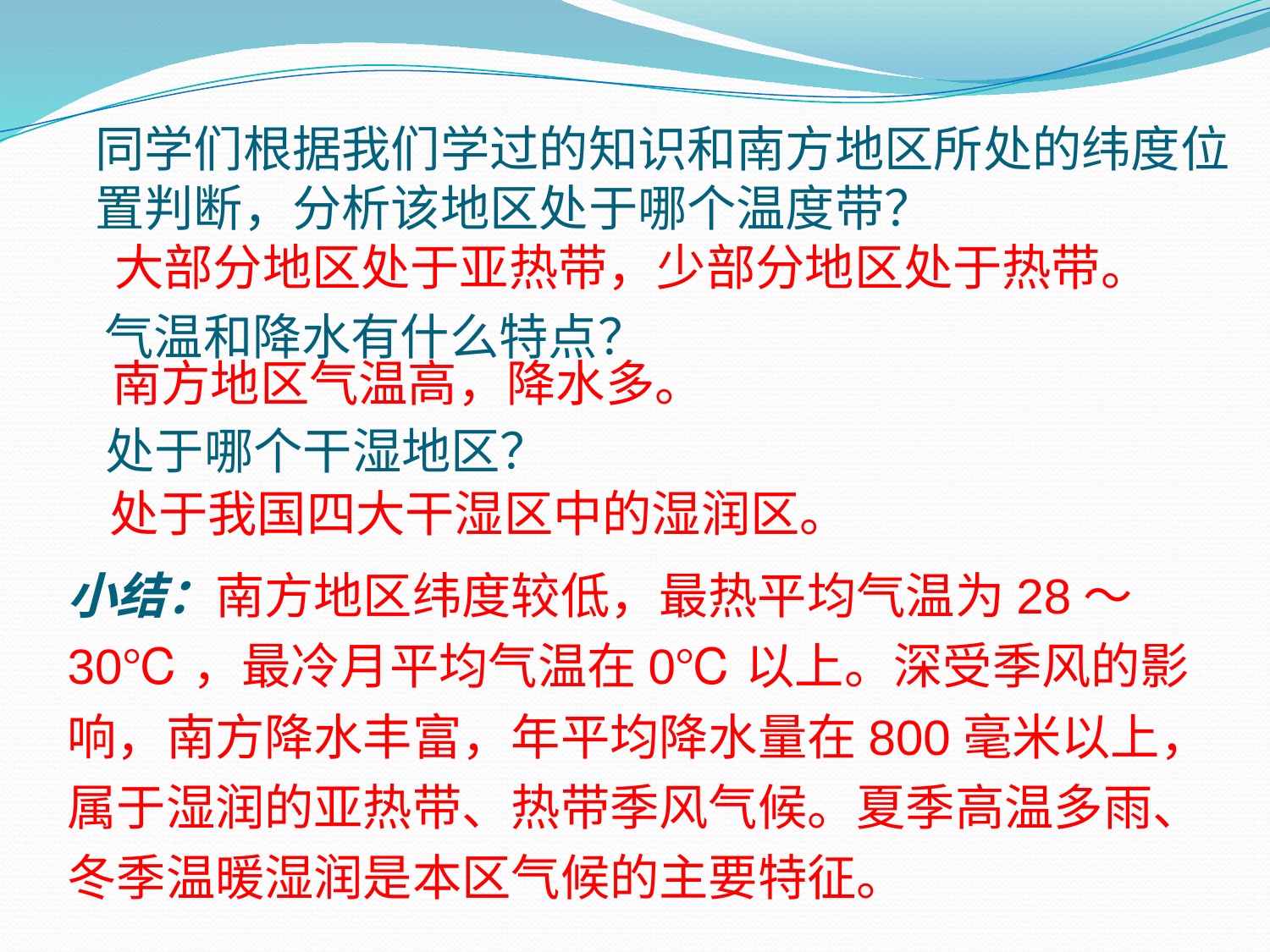

# 同学们根据我们学过的知识和南方地区所处的纬度位置判断，分析该地区处于哪个温度带？
   大部分地区处于亚热带，少部分地区处于热带。
气温和降水有什么特点？
   南方地区气温高，降水多。

处于哪个干湿地区？
   处于我国四大干湿区中的湿润区。

小结：南方地区纬度较低，最热平均气温为28～30℃，最冷月平均气温在0℃以上。深受季风的影响，南方降水丰富，年平均降水量在800毫米以上，属于湿润的亚热带、热带季风气候。夏季高温多雨、冬季温暖湿润是本区气候的主要特征。